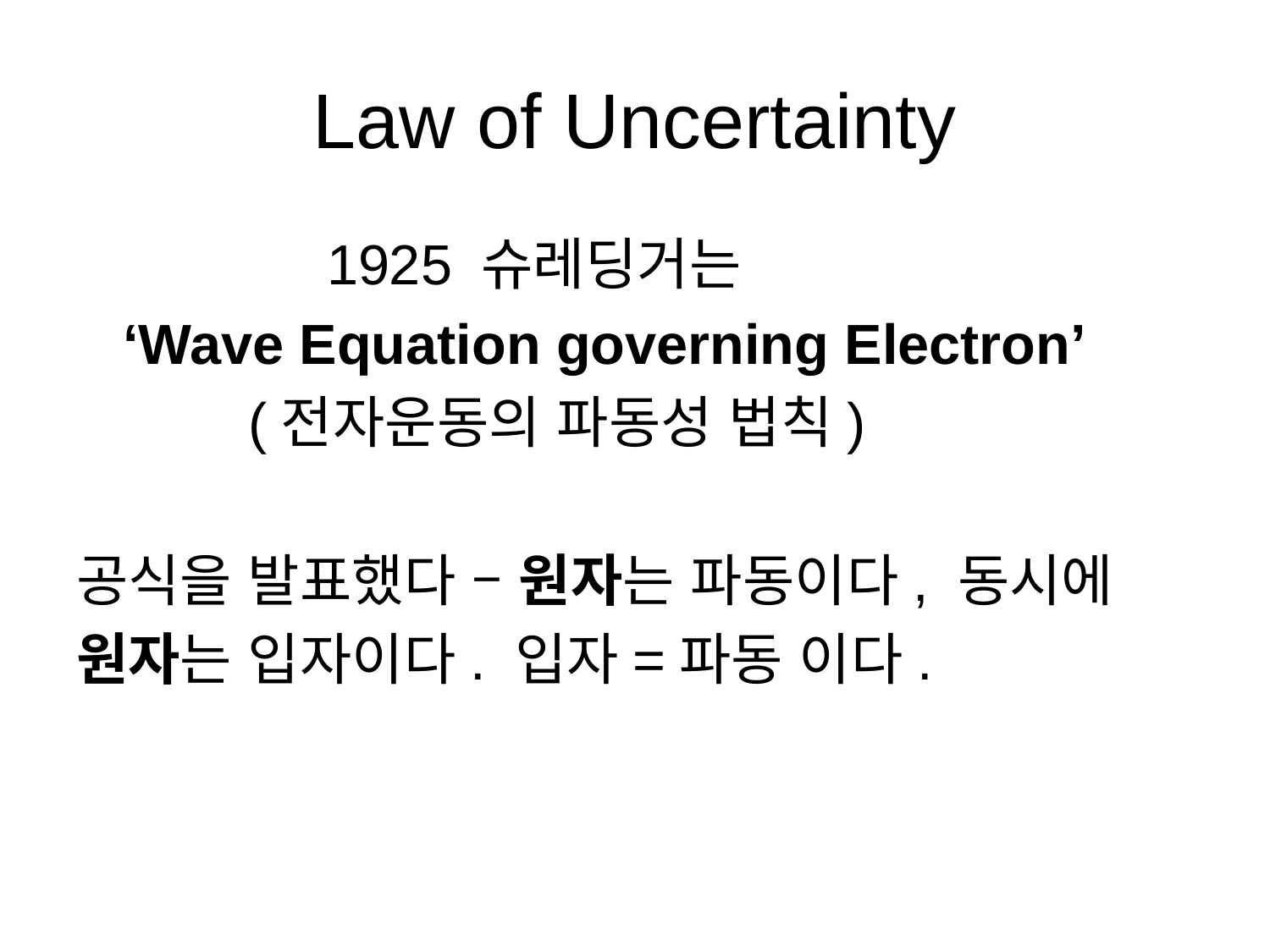

# Law of Uncertainty
                1925 슈레딩거는
   ‘Wave Equation governing Electron’
           (전자운동의 파동성 법칙)

공식을 발표했다 – 원자는 파동이다, 동시에
원자는 입자이다. 입자=파동 이다.